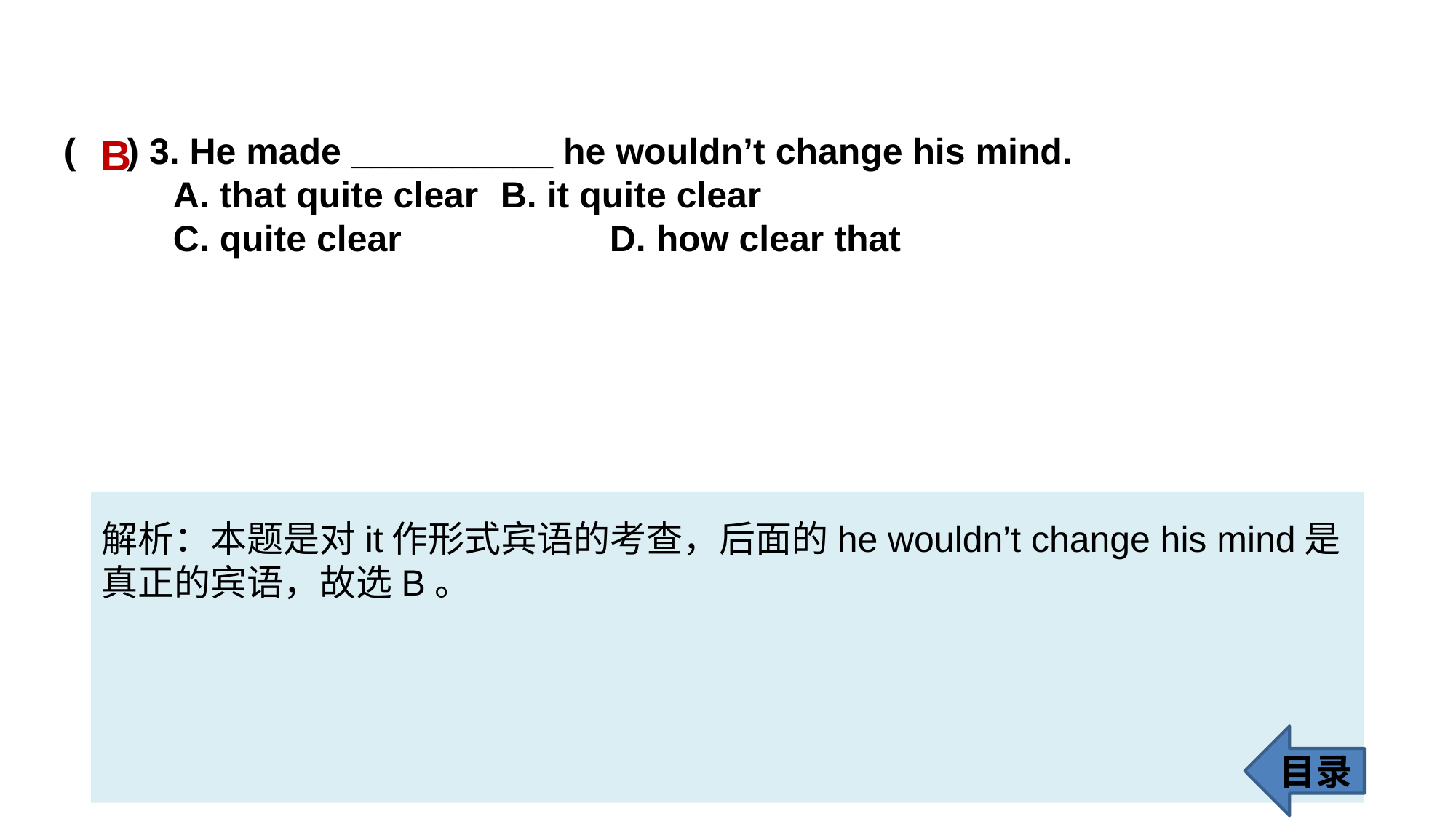

(     ) 3. He made __________ he wouldn’t change his mind.
	A. that quite clear 	B. it quite clear
	C. quite clear 		D. how clear that
B

解析：本题是对it作形式宾语的考查，后面的he wouldn’t change his mind是真正的宾语，故选B。

目录
62